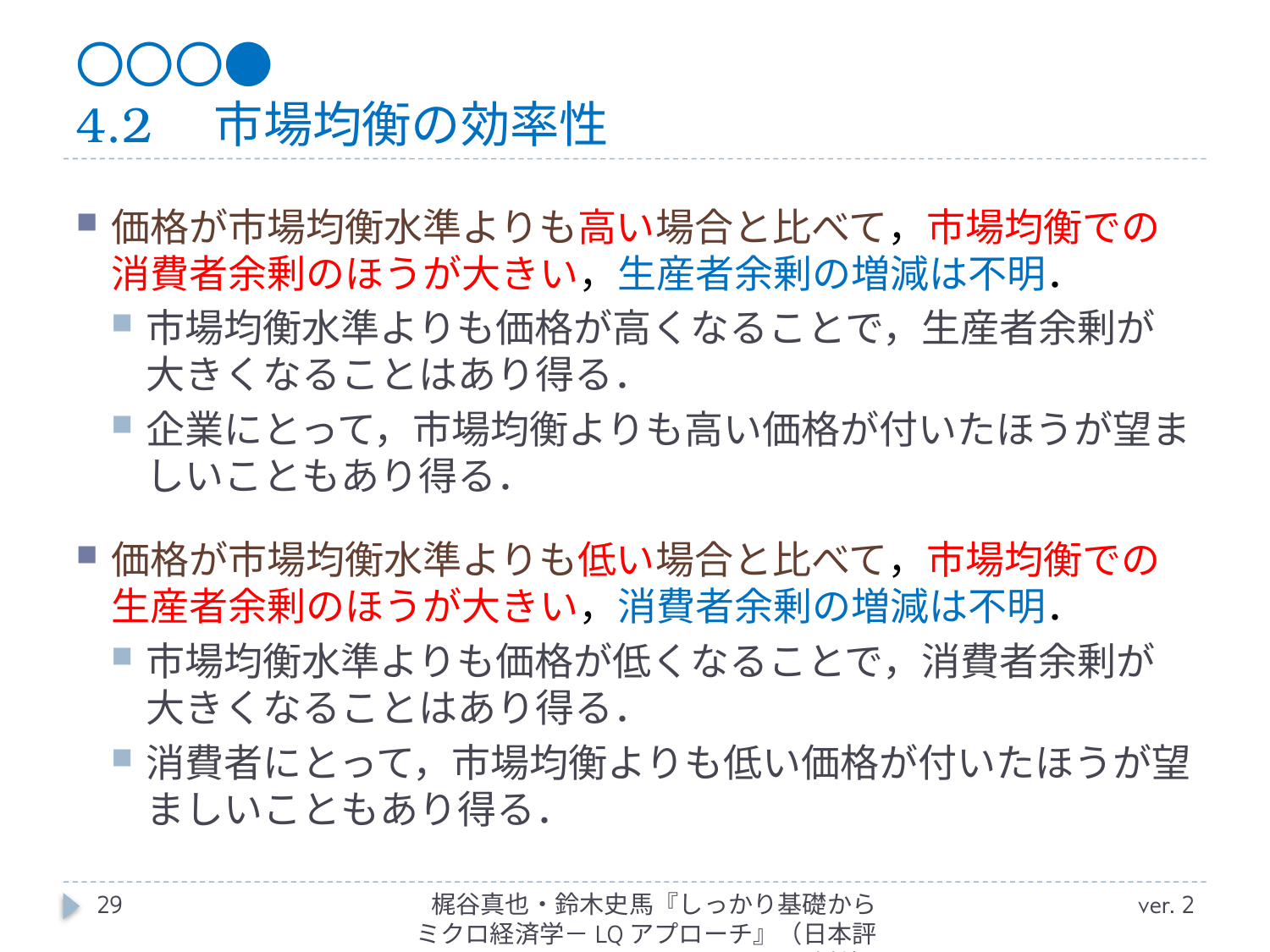

# 〇〇〇● 4.2　市場均衡の効率性
価格が市場均衡水準よりも高い場合と比べて，市場均衡での消費者余剰のほうが大きい，生産者余剰の増減は不明．
市場均衡水準よりも価格が高くなることで，生産者余剰が大きくなることはあり得る．
企業にとって，市場均衡よりも高い価格が付いたほうが望ましいこともあり得る．

価格が市場均衡水準よりも低い場合と比べて，市場均衡での生産者余剰のほうが大きい，消費者余剰の増減は不明．
市場均衡水準よりも価格が低くなることで，消費者余剰が大きくなることはあり得る．
消費者にとって，市場均衡よりも低い価格が付いたほうが望ましいこともあり得る．
29
梶谷真也・鈴木史馬『しっかり基礎からミクロ経済学－LQアプローチ』（日本評論社）
ver. 2